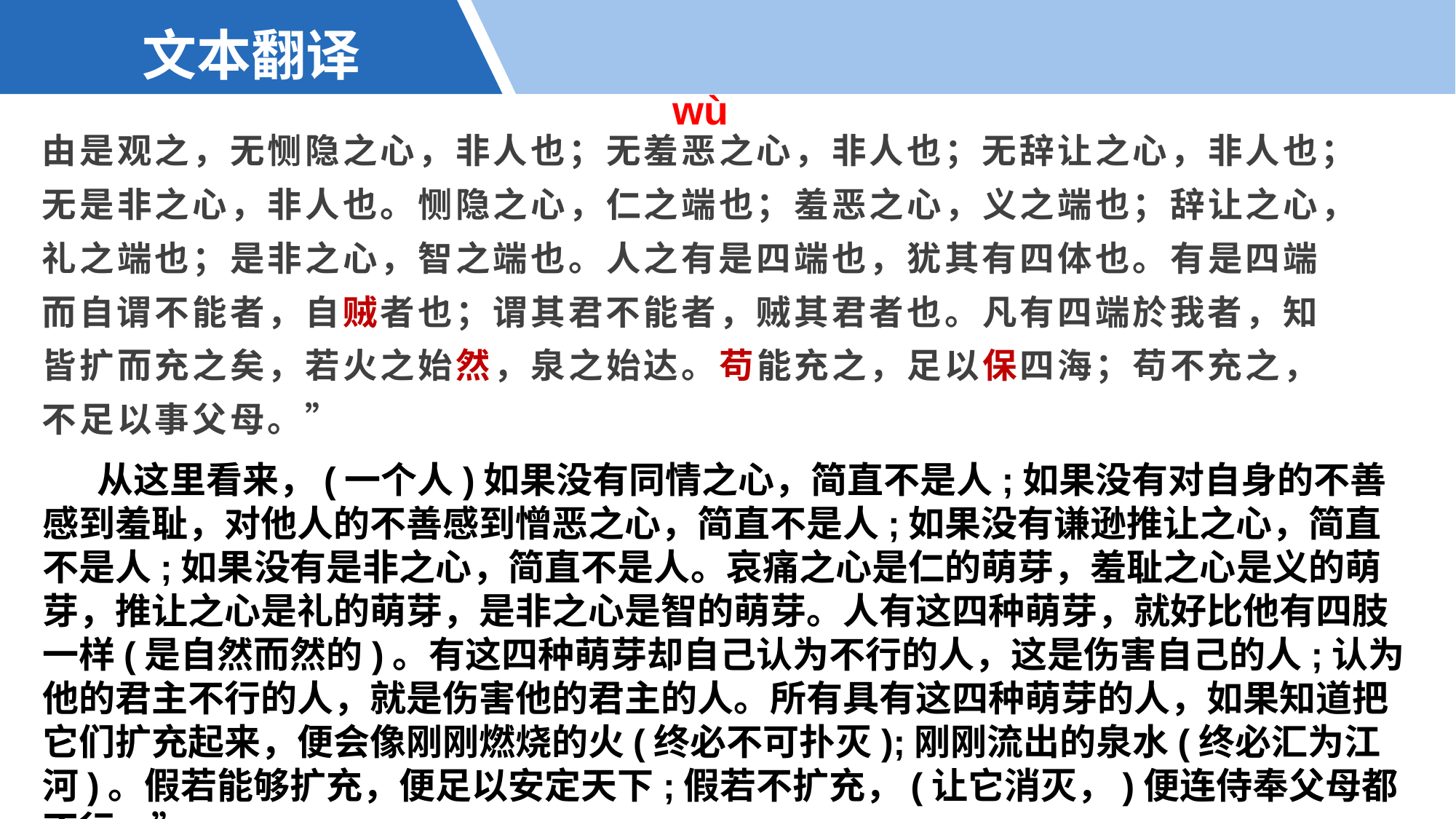

文本翻译

由是观之，无恻隐之心，非人也；无羞恶之心，非人也；无辞让之心，非人也；无是非之心，非人也。恻隐之心，仁之端也；羞恶之心，义之端也；辞让之心，礼之端也；是非之心，智之端也。人之有是四端也，犹其有四体也。有是四端而自谓不能者，自贼者也；谓其君不能者，贼其君者也。凡有四端於我者，知皆扩而充之矣，若火之始然，泉之始达。苟能充之，足以保四海；苟不充之，不足以事父母。”
wù
从这里看来，(一个人)如果没有同情之心，简直不是人;如果没有对自身的不善感到羞耻，对他人的不善感到憎恶之心，简直不是人;如果没有谦逊推让之心，简直不是人;如果没有是非之心，简直不是人。哀痛之心是仁的萌芽，羞耻之心是义的萌芽，推让之心是礼的萌芽，是非之心是智的萌芽。人有这四种萌芽，就好比他有四肢一样(是自然而然的)。有这四种萌芽却自己认为不行的人，这是伤害自己的人;认为他的君主不行的人，就是伤害他的君主的人。所有具有这四种萌芽的人，如果知道把它们扩充起来，便会像刚刚燃烧的火(终必不可扑灭);刚刚流出的泉水(终必汇为江河)。假若能够扩充，便足以安定天下;假若不扩充，(让它消灭，)便连侍奉父母都不行。”